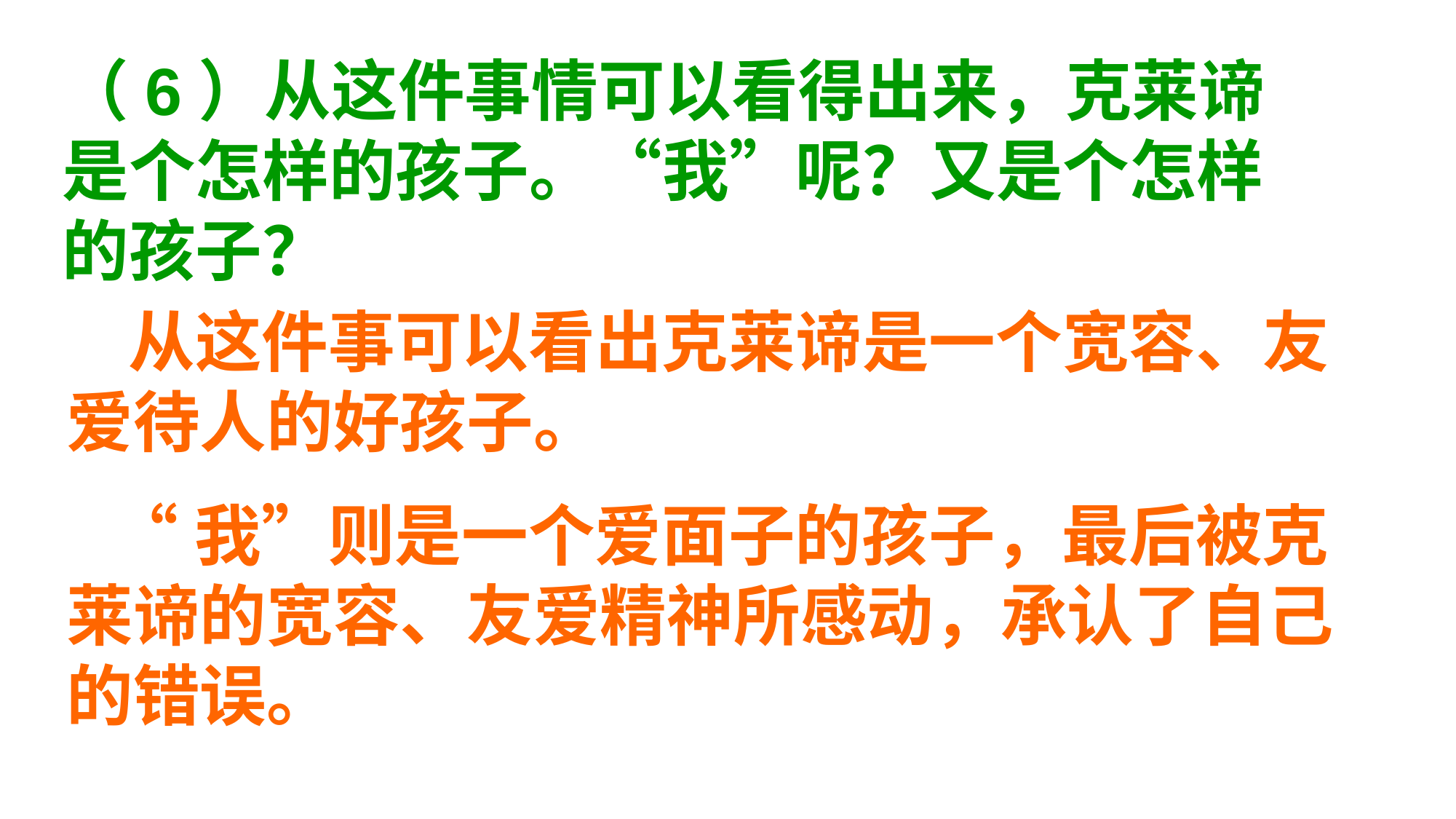

（6）从这件事情可以看得出来，克莱谛是个怎样的孩子。“我”呢？又是个怎样的孩子？
    从这件事可以看出克莱谛是一个宽容、友爱待人的好孩子。
   “我”则是一个爱面子的孩子，最后被克莱谛的宽容、友爱精神所感动，承认了自己的错误。